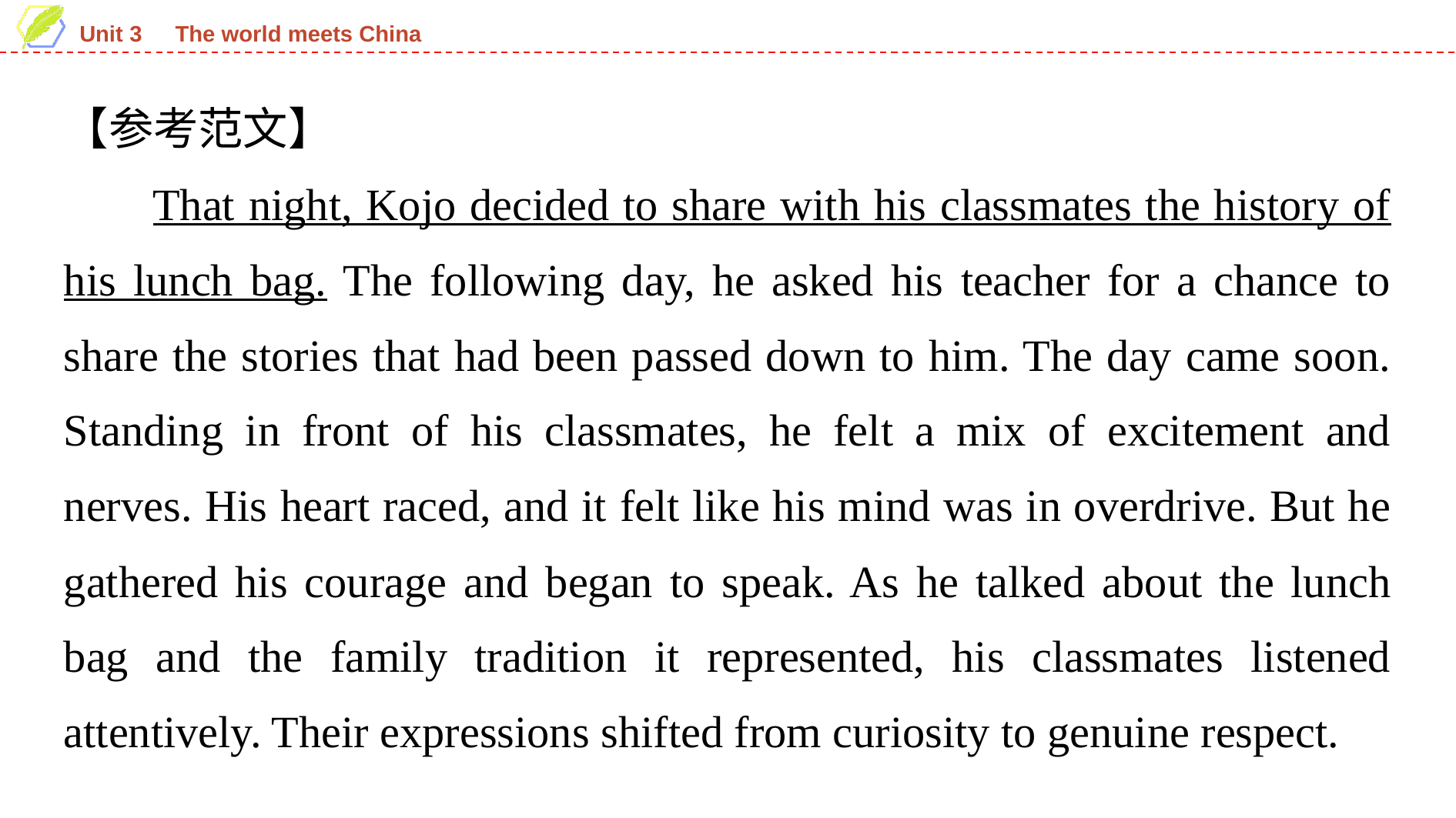

【参考范文】
That night, Kojo decided to share with his classmates the history of his lunch bag. The following day, he asked his teacher for a chance to share the stories that had been passed down to him. The day came soon. Standing in front of his classmates, he felt a mix of excitement and nerves. His heart raced, and it felt like his mind was in overdrive. But he gathered his courage and began to speak. As he talked about the lunch bag and the family tradition it represented, his classmates listened attentively. Their expressions shifted from curiosity to genuine respect.